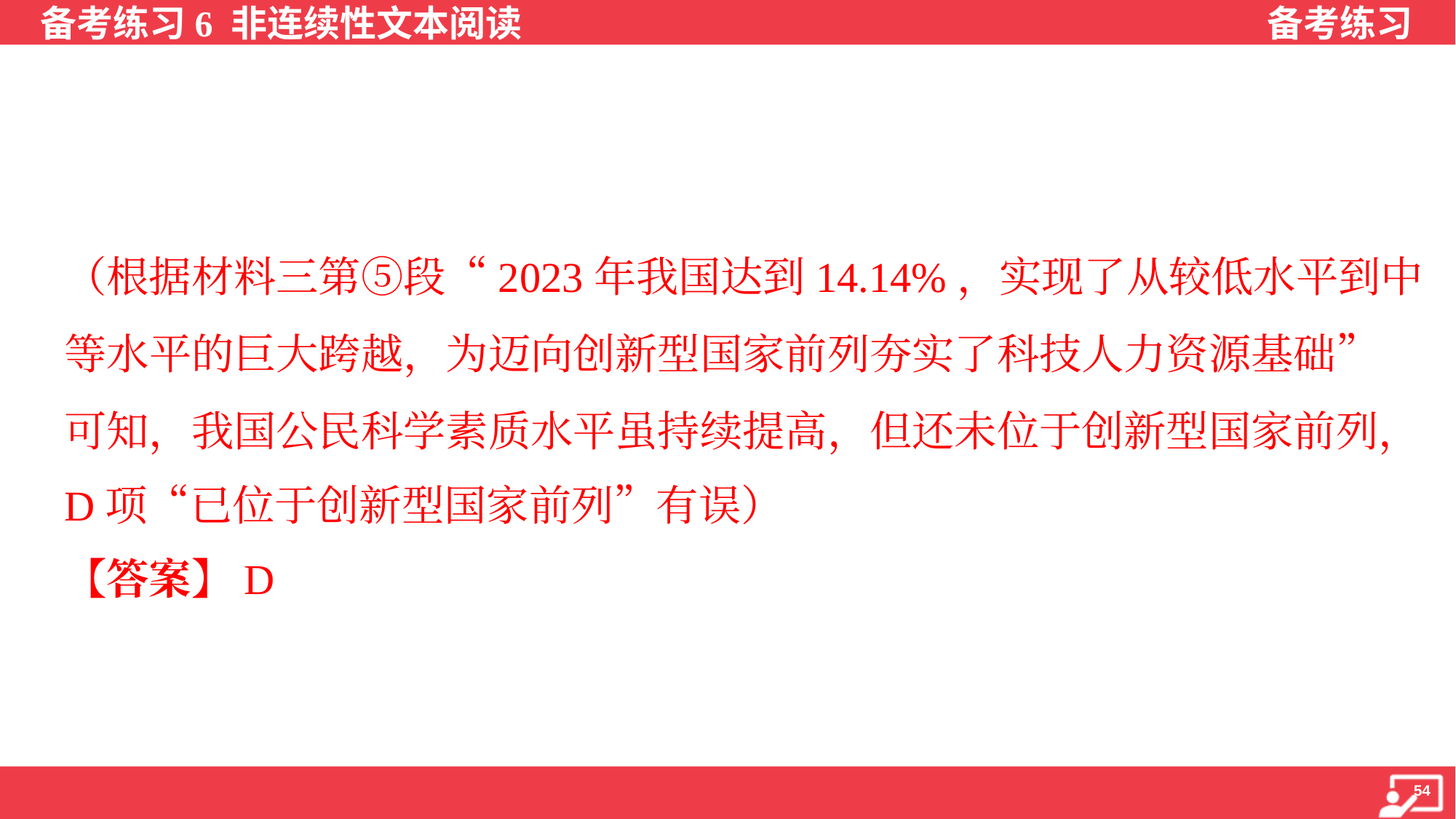

（根据材料三第⑤段“2023年我国达到14.14%，实现了从较低水平到中
等水平的巨大跨越，为迈向创新型国家前列夯实了科技人力资源基础”
可知，我国公民科学素质水平虽持续提高，但还未位于创新型国家前列，
D项“已位于创新型国家前列”有误）
【答案】D